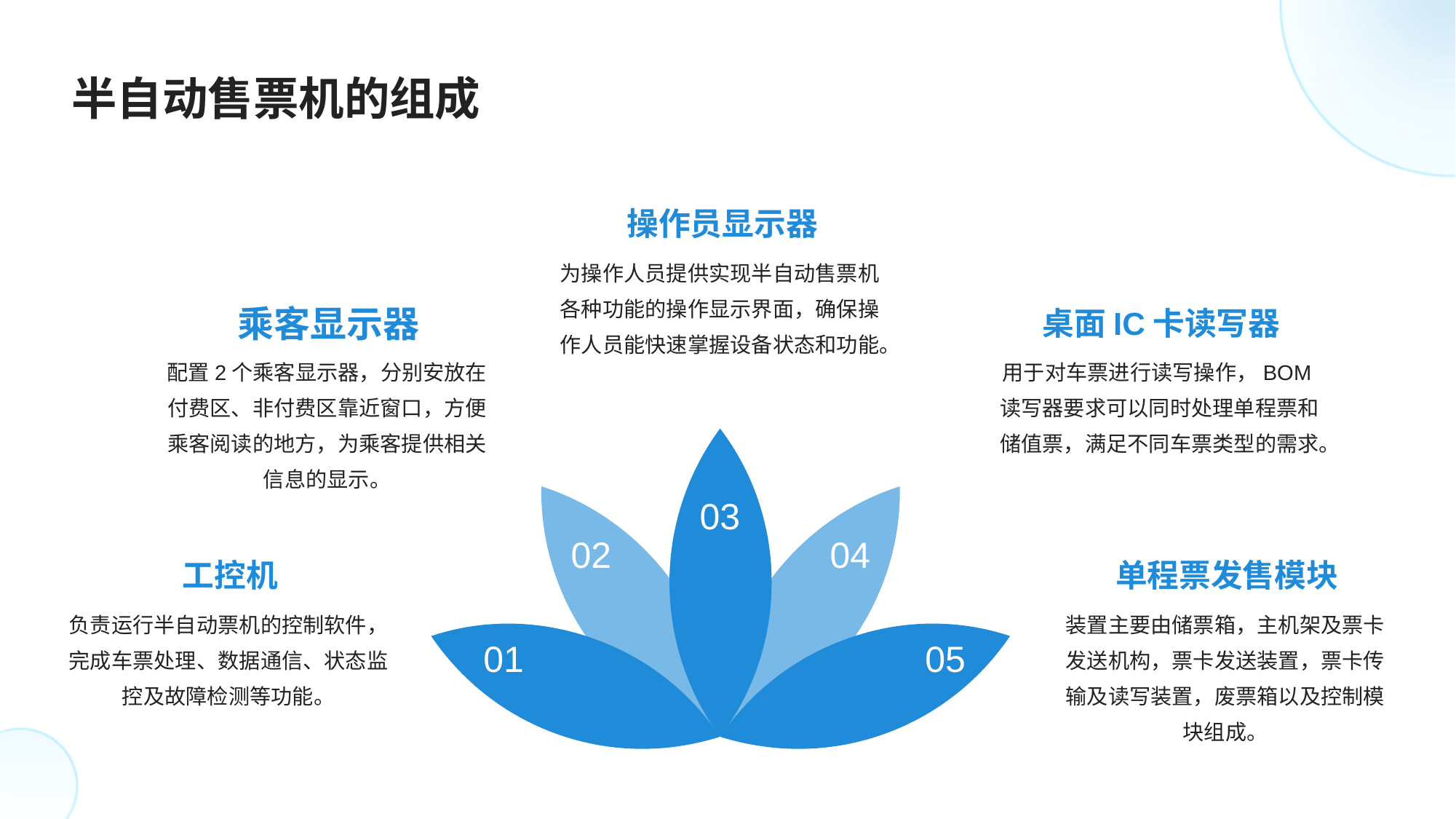

半自动售票机的组成
操作员显示器
为操作人员提供实现半自动售票机各种功能的操作显示界面，确保操作人员能快速掌握设备状态和功能。
乘客显示器
桌面IC卡读写器
配置2个乘客显示器，分别安放在付费区、非付费区靠近窗口，方便乘客阅读的地方，为乘客提供相关信息的显示。
用于对车票进行读写操作，BOM读写器要求可以同时处理单程票和储值票，满足不同车票类型的需求。

03

02
04
工控机
单程票发售模块
负责运行半自动票机的控制软件，完成车票处理、数据通信、状态监控及故障检测等功能。
装置主要由储票箱，主机架及票卡发送机构，票卡发送装置，票卡传输及读写装置，废票箱以及控制模块组成。

01
05